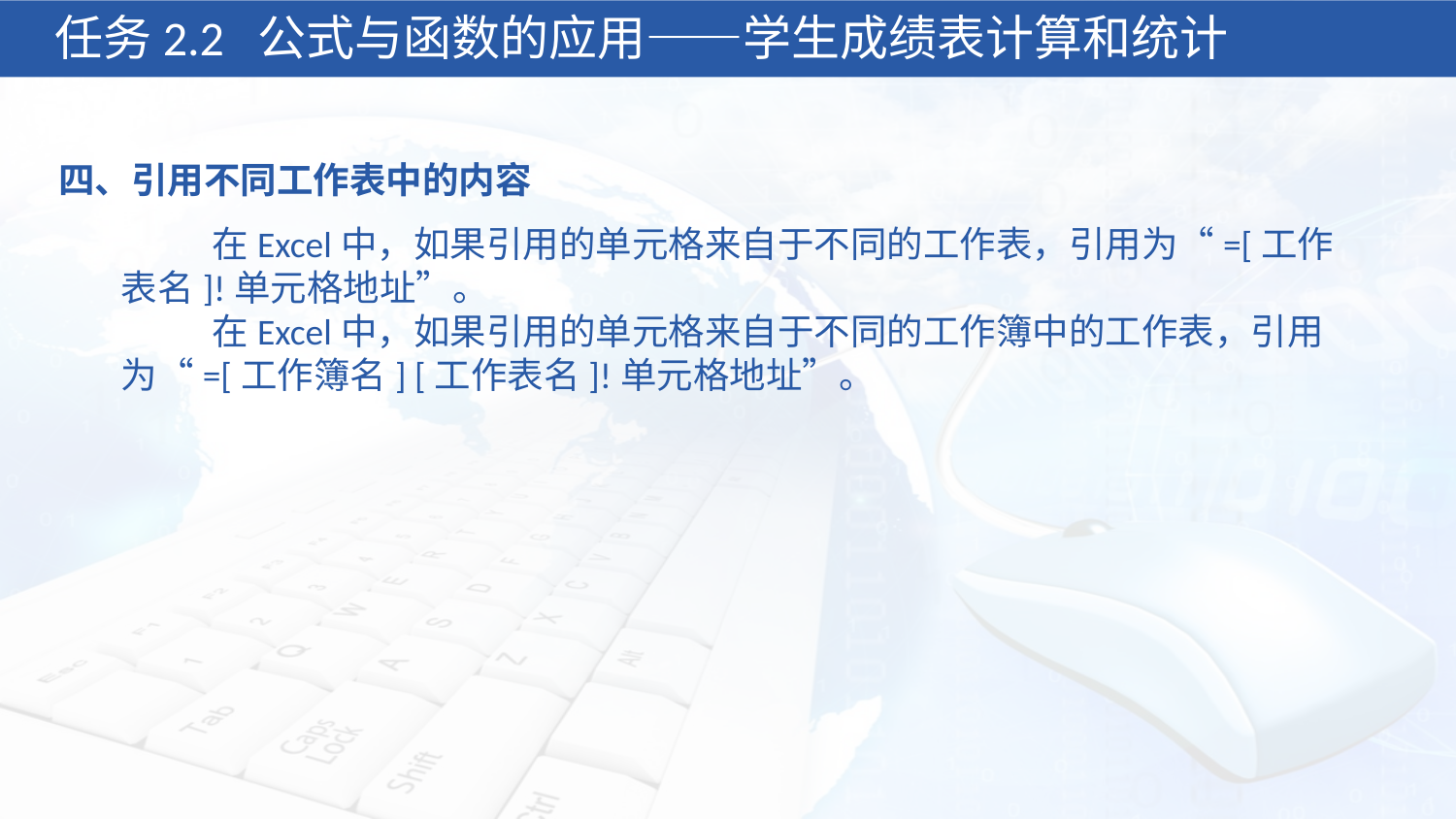

任务2.2  公式与函数的应用——学生成绩表计算和统计
四、引用不同工作表中的内容
          在Excel中，如果引用的单元格来自于不同的工作表，引用为“=[工作表名]!单元格地址”。
          在Excel中，如果引用的单元格来自于不同的工作簿中的工作表，引用为“=[工作簿名] [工作表名]!单元格地址”。